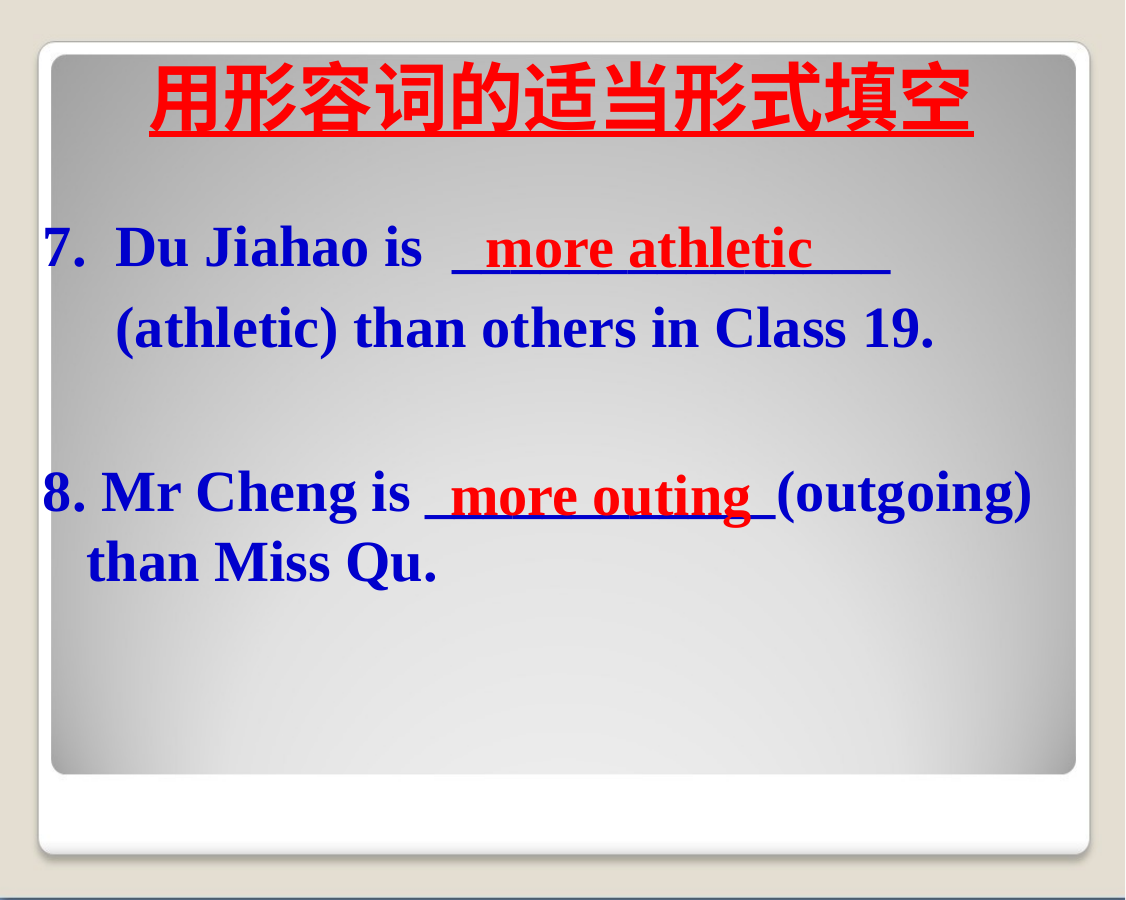

# 用形容词的适当形式填空
7.  Du Jiahao is  _______________
     (athletic) than others in Class 19.

8. Mr Cheng is ____________(outgoing) than Miss Qu.

 more athletic
 more outing